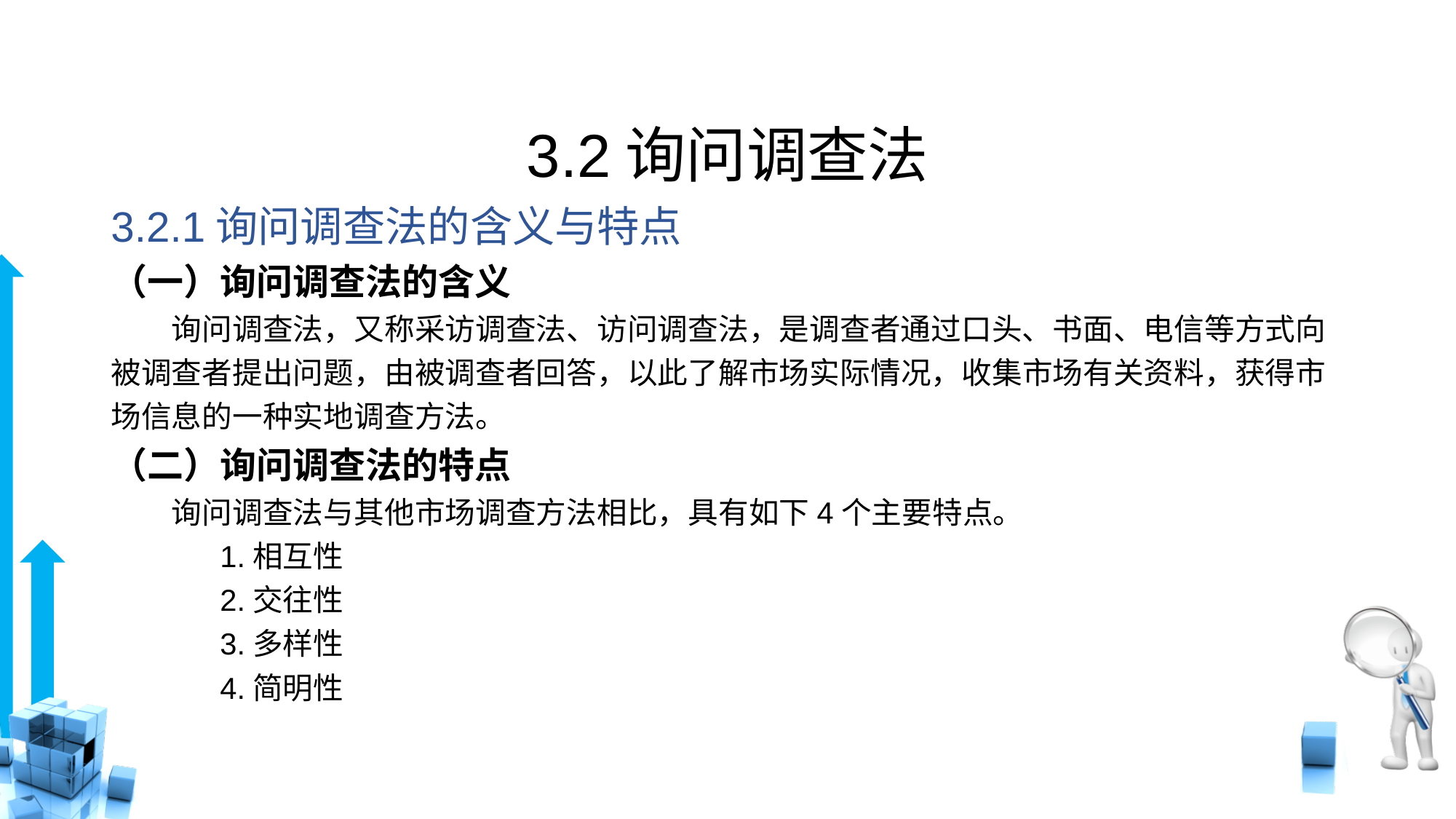

# 3.2询问调查法
3.2.1询问调查法的含义与特点
（一）询问调查法的含义
　　询问调查法，又称采访调查法、访问调查法，是调查者通过口头、书面、电信等方式向被调查者提出问题，由被调查者回答，以此了解市场实际情况，收集市场有关资料，获得市场信息的一种实地调查方法。
（二）询问调查法的特点
　　询问调查法与其他市场调查方法相比，具有如下4个主要特点。
	1.相互性
	2.交往性
	3.多样性
	4.简明性